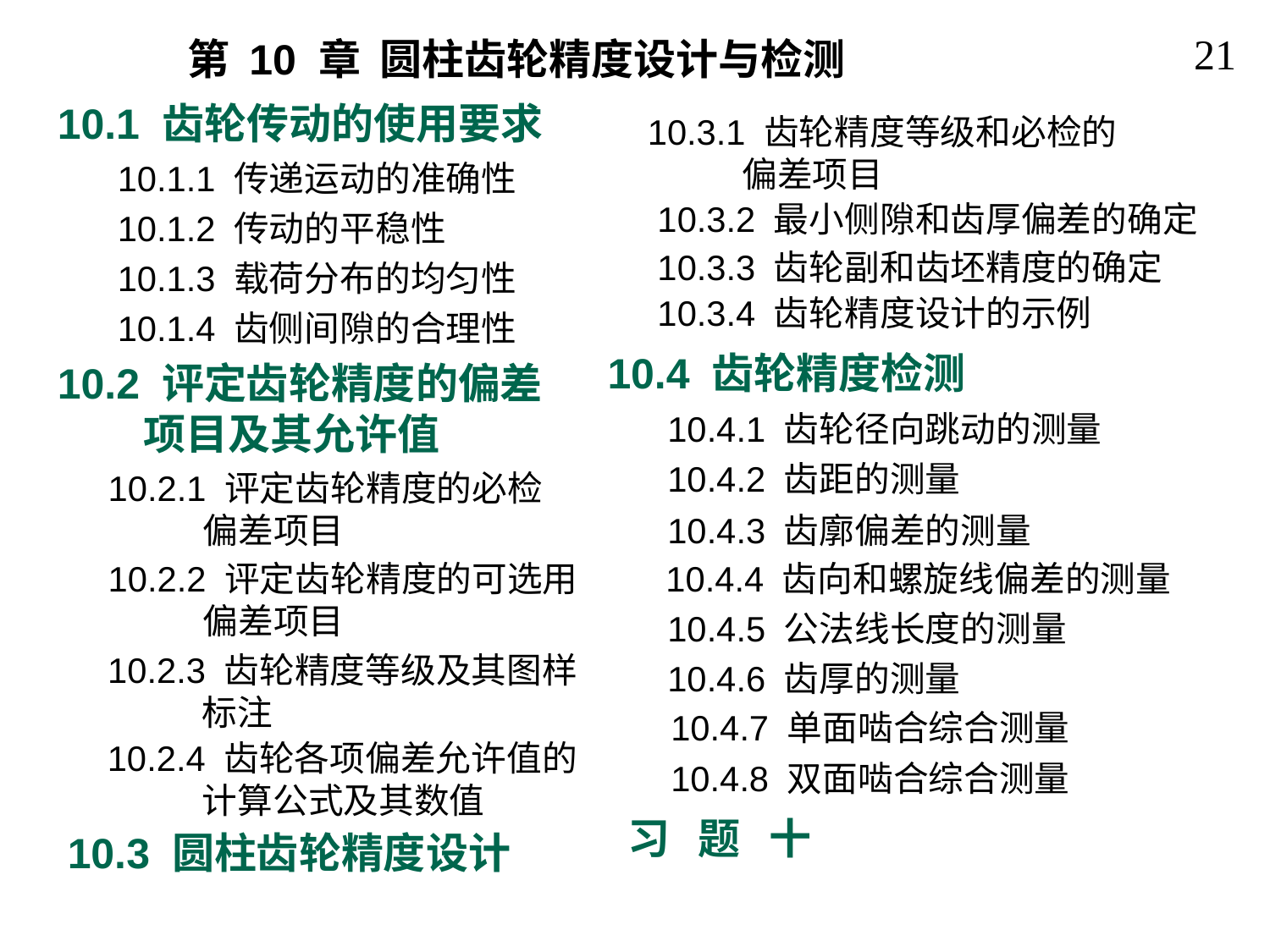

21
第 10 章  圆柱齿轮精度设计与检测
10.1 齿轮传动的使用要求
10.3.1 齿轮精度等级和必检的
           偏差项目
10.1.1 传递运动的准确性
10.3.2 最小侧隙和齿厚偏差的确定
10.1.2 传动的平稳性
10.3.3 齿轮副和齿坯精度的确定
10.1.3 载荷分布的均匀性
10.3.4 齿轮精度设计的示例
10.1.4 齿侧间隙的合理性
10.4 齿轮精度检测
10.2 评定齿轮精度的偏差
        项目及其允许值
10.4.1 齿轮径向跳动的测量
10.4.2 齿距的测量
10.2.1 评定齿轮精度的必检
           偏差项目
10.4.3 齿廓偏差的测量
10.4.4 齿向和螺旋线偏差的测量
10.2.2 评定齿轮精度的可选用
           偏差项目
10.4.5 公法线长度的测量
10.2.3 齿轮精度等级及其图样
           标注
10.4.6 齿厚的测量
10.4.7 单面啮合综合测量
10.2.4 齿轮各项偏差允许值的
           计算公式及其数值
10.4.8 双面啮合综合测量
习   题   十
10.3 圆柱齿轮精度设计